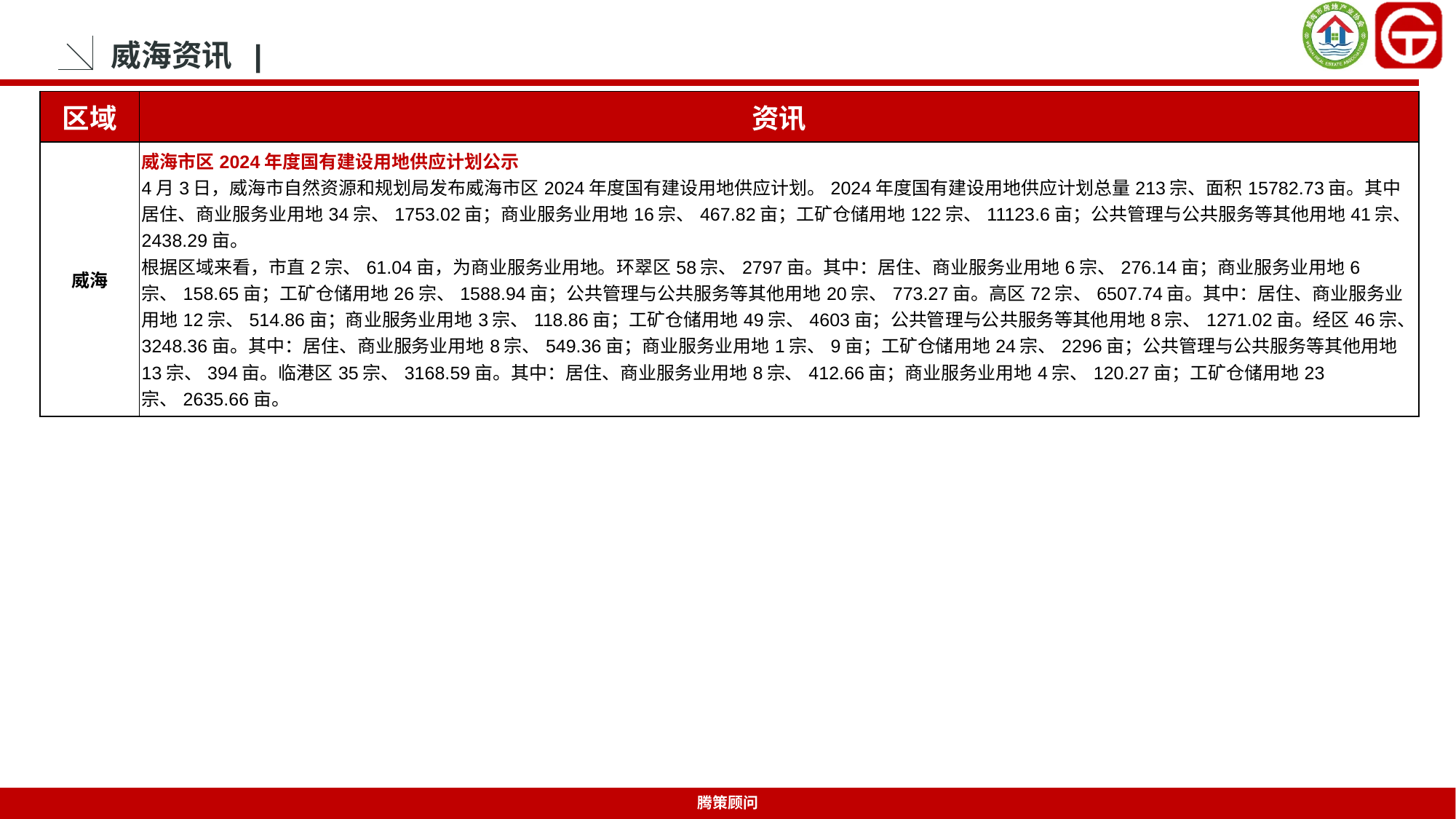

威海资讯  |
| 区域 | 资讯 |
| --- | --- |
| 威海 | 威海市区2024年度国有建设用地供应计划公示 4月3日，威海市自然资源和规划局发布威海市区2024年度国有建设用地供应计划。2024年度国有建设用地供应计划总量213宗、面积15782.73亩。其中居住、商业服务业用地34宗、1753.02亩；商业服务业用地16宗、467.82亩；工矿仓储用地122宗、11123.6亩；公共管理与公共服务等其他用地41宗、2438.29亩。 根据区域来看，市直2宗、61.04亩，为商业服务业用地。环翠区58宗、2797亩。其中：居住、商业服务业用地6宗、276.14亩；商业服务业用地6宗、158.65亩；工矿仓储用地26宗、1588.94亩；公共管理与公共服务等其他用地20宗、773.27亩。高区72宗、6507.74亩。其中：居住、商业服务业用地12宗、514.86亩；商业服务业用地3宗、118.86亩；工矿仓储用地49宗、4603亩；公共管理与公共服务等其他用地8宗、1271.02亩。经区46宗、3248.36亩。其中：居住、商业服务业用地8宗、549.36亩；商业服务业用地1宗、9亩；工矿仓储用地24宗、2296亩；公共管理与公共服务等其他用地13宗、394亩。临港区35宗、3168.59亩。其中：居住、商业服务业用地8宗、412.66亩；商业服务业用地4宗、120.27亩；工矿仓储用地23宗、2635.66亩。 |